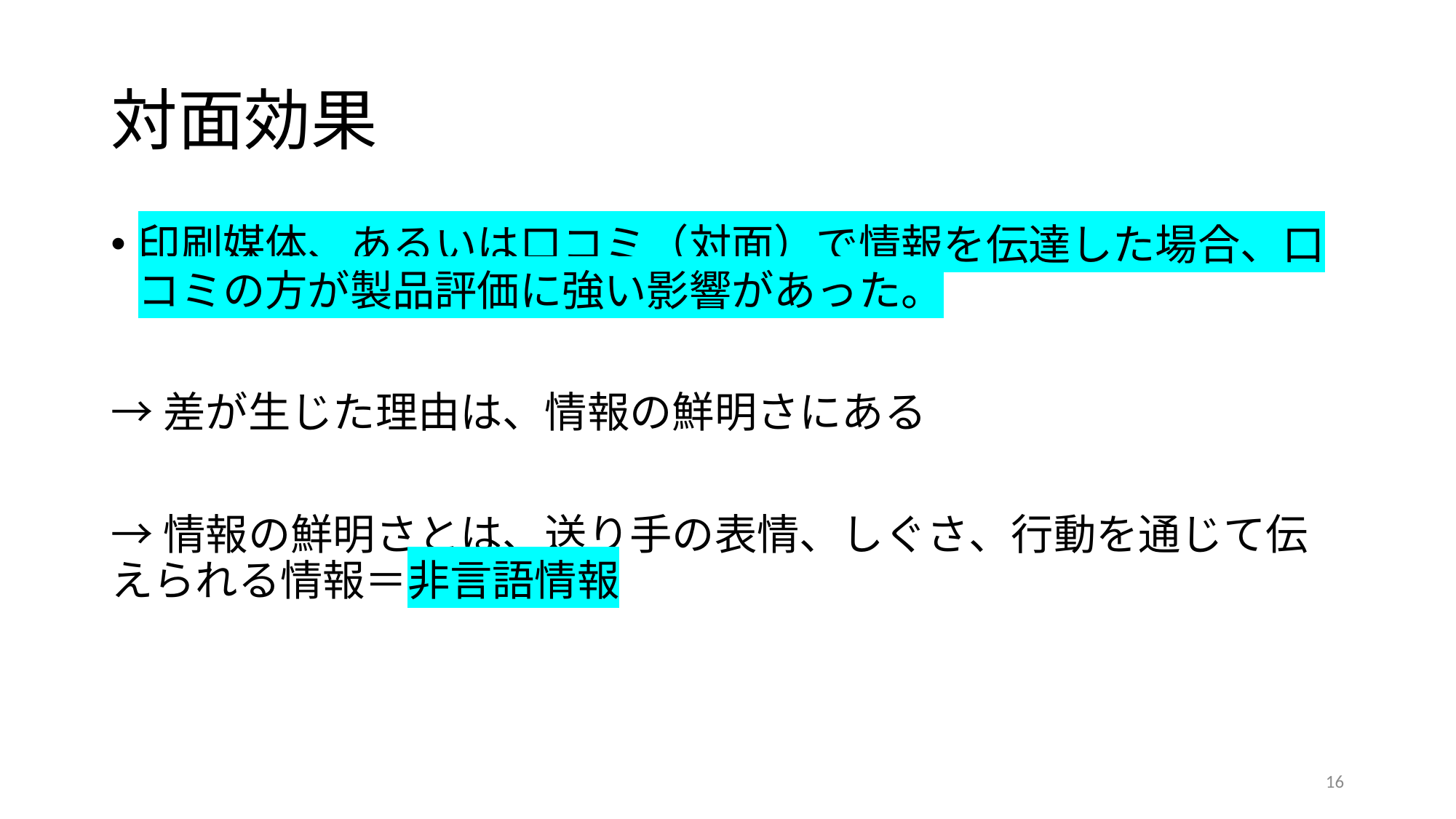

# 対面効果
印刷媒体、あるいは口コミ（対面）で情報を伝達した場合、口コミの方が製品評価に強い影響があった。

→差が生じた理由は、情報の鮮明さにある

→情報の鮮明さとは、送り手の表情、しぐさ、行動を通じて伝えられる情報＝非言語情報
16